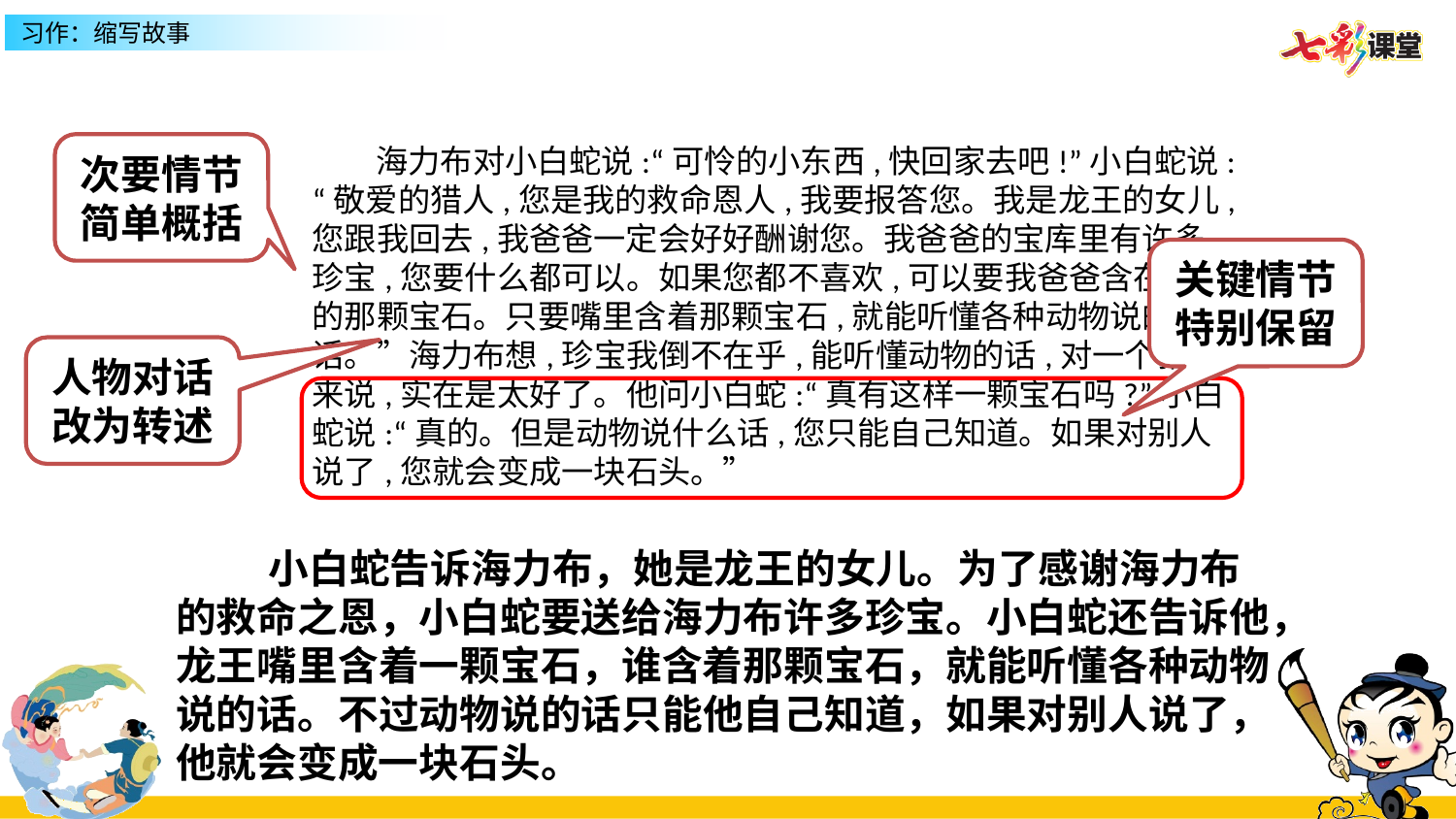

次要情节
简单概括
         海力布对小白蛇说:“可怜的小东西,快回家去吧!”小白蛇说:“敬爱的猎人,您是我的救命恩人,我要报答您。我是龙王的女儿,您跟我回去,我爸爸一定会好好酬谢您。我爸爸的宝库里有许多珍宝,您要什么都可以。如果您都不喜欢,可以要我爸爸含在嘴里的那颗宝石。只要嘴里含着那颗宝石,就能听懂各种动物说的话。”海力布想,珍宝我倒不在乎,能听懂动物的话,对一个猎人来说,实在是太好了。他问小白蛇:“真有这样一颗宝石吗?”小白蛇说:“真的。但是动物说什么话,您只能自己知道。如果对别人说了,您就会变成一块石头。”
关键情节
特别保留
人物对话
改为转述

         小白蛇告诉海力布，她是龙王的女儿。为了感谢海力布的救命之恩，小白蛇要送给海力布许多珍宝。小白蛇还告诉他，龙王嘴里含着一颗宝石，谁含着那颗宝石，就能听懂各种动物说的话。不过动物说的话只能他自己知道，如果对别人说了，他就会变成一块石头。